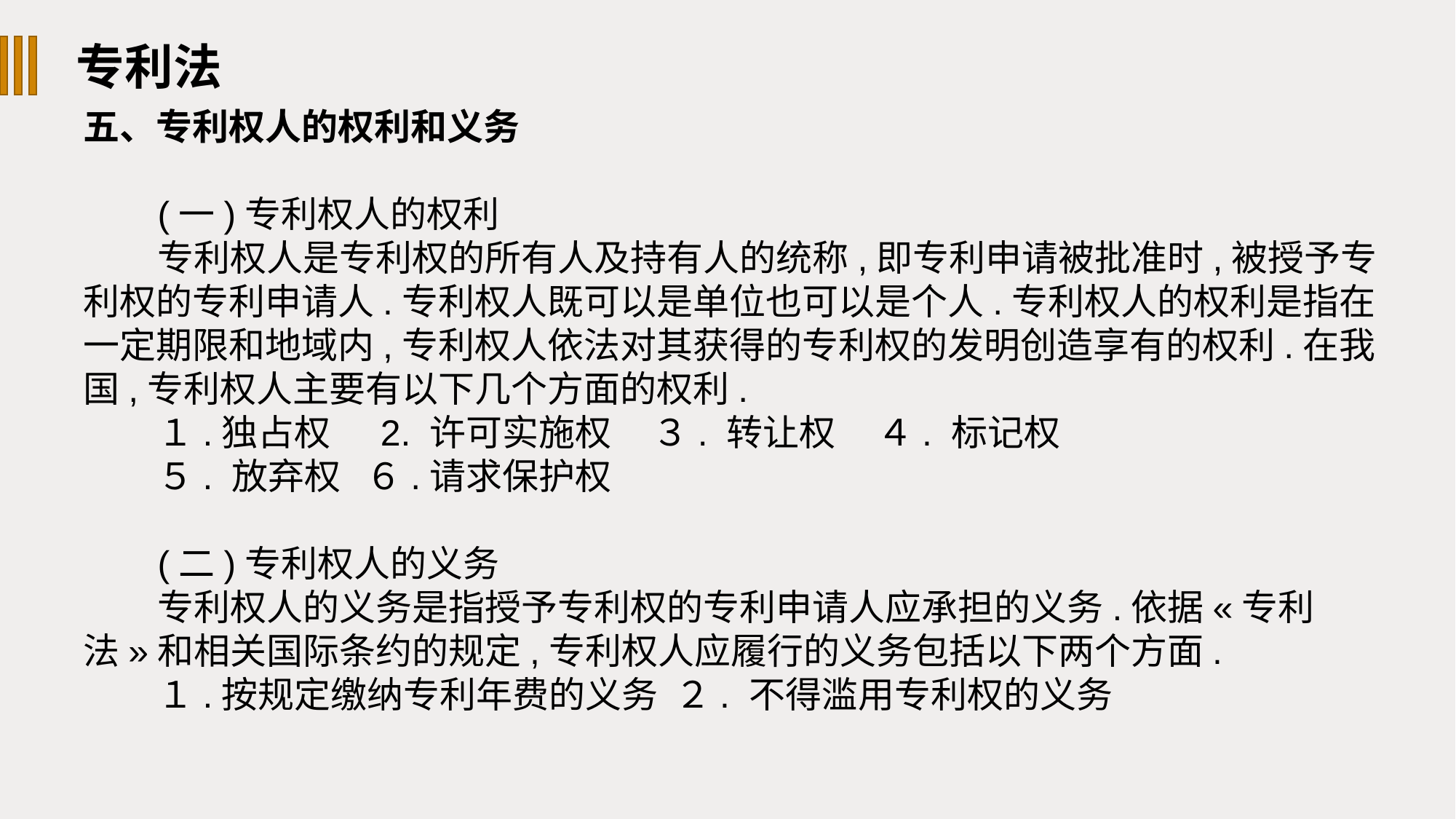

专利法

五、专利权人的权利和义务

(一)专利权人的权利
专利权人是专利权的所有人及持有人的统称,即专利申请被批准时,被授予专利权的专利申请人.专利权人既可以是单位也可以是个人.专利权人的权利是指在一定期限和地域内,专利权人依法对其获得的专利权的发明创造享有的权利.在我国,专利权人主要有以下几个方面的权利.
１.独占权     2. 许可实施权     ３. 转让权     ４. 标记权
５. 放弃权   ６.请求保护权

(二)专利权人的义务
专利权人的义务是指授予专利权的专利申请人应承担的义务.依据«专利法»和相关国际条约的规定,专利权人应履行的义务包括以下两个方面.
１.按规定缴纳专利年费的义务  ２. 不得滥用专利权的义务